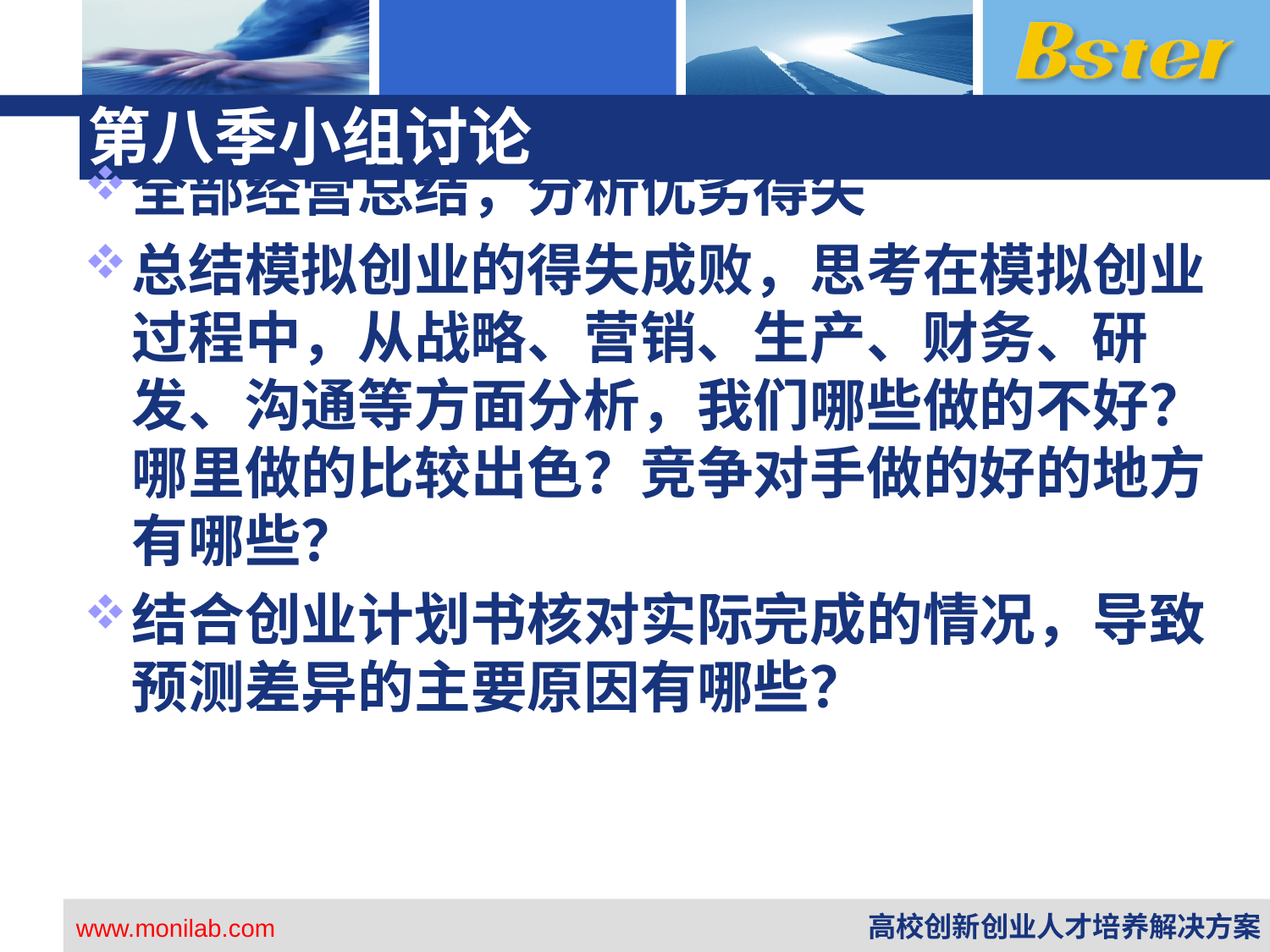

# 第八季小组讨论
全部经营总结，分析优劣得失
总结模拟创业的得失成败，思考在模拟创业过程中，从战略、营销、生产、财务、研发、沟通等方面分析，我们哪些做的不好？哪里做的比较出色？竞争对手做的好的地方有哪些？
结合创业计划书核对实际完成的情况，导致预测差异的主要原因有哪些？